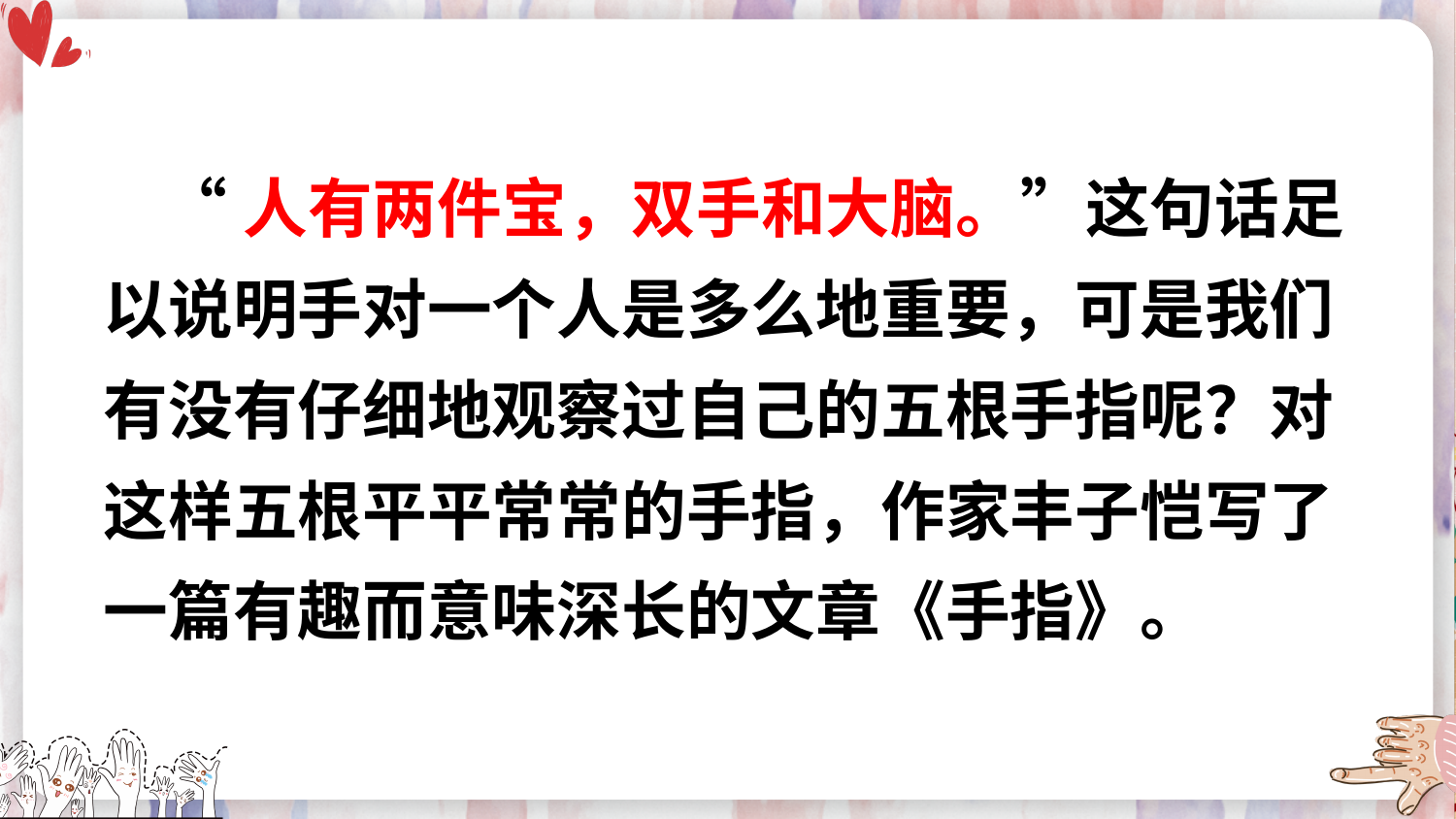

“人有两件宝，双手和大脑。”这句话足以说明手对一个人是多么地重要，可是我们有没有仔细地观察过自己的五根手指呢？对这样五根平平常常的手指，作家丰子恺写了一篇有趣而意味深长的文章《手指》。